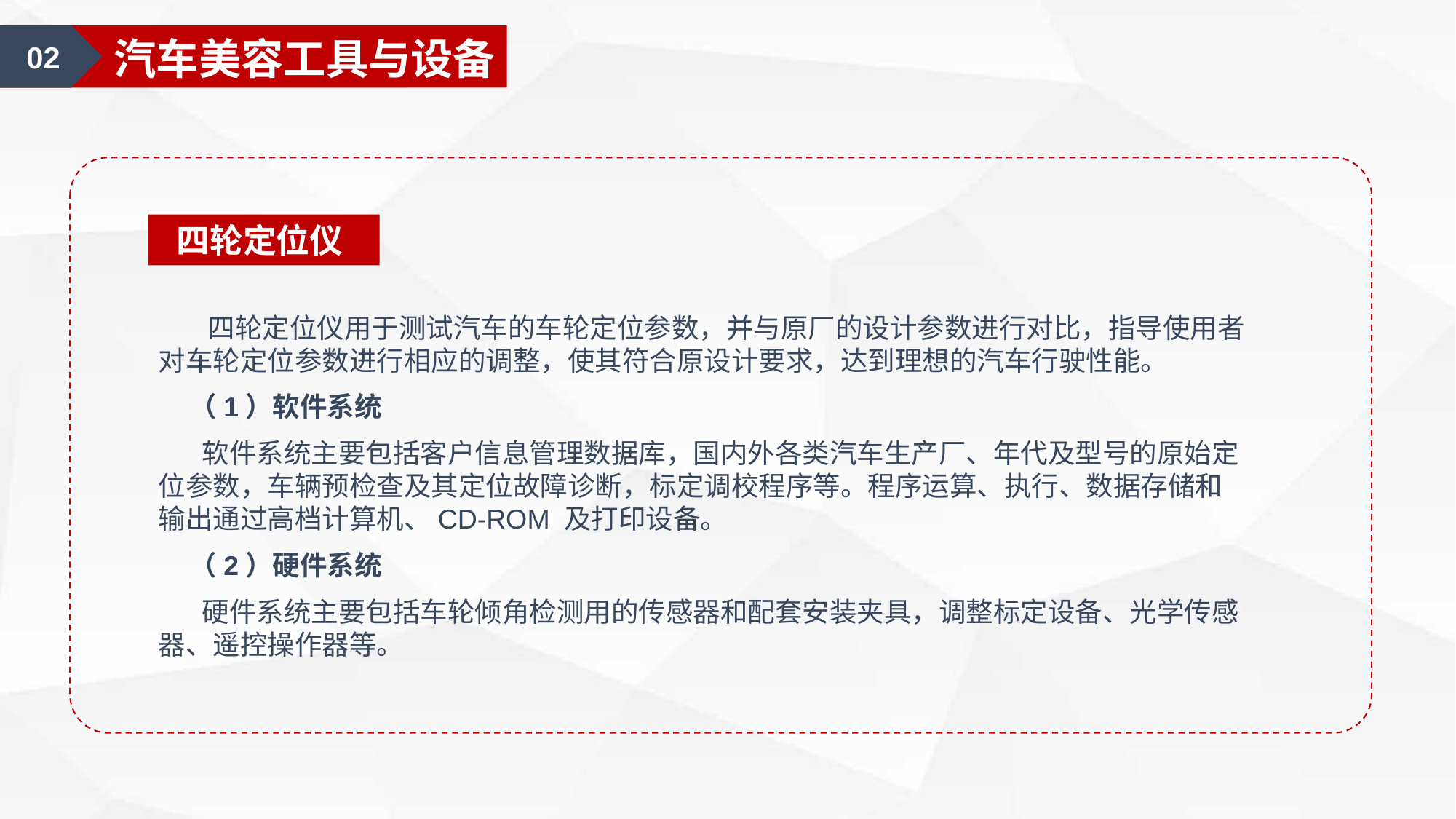

01
汽车美容认知

02
汽车美容工具与设备

四轮定位仪
        四轮定位仪用于测试汽车的车轮定位参数，并与原厂的设计参数进行对比，指导使用者对车轮定位参数进行相应的调整，使其符合原设计要求，达到理想的汽车行驶性能。
    （1）软件系统
      软件系统主要包括客户信息管理数据库，国内外各类汽车生产厂、年代及型号的原始定位参数，车辆预检查及其定位故障诊断，标定调校程序等。程序运算、执行、数据存储和输出通过高档计算机、CD-ROM 及打印设备。
    （2）硬件系统
      硬件系统主要包括车轮倾角检测用的传感器和配套安装夹具，调整标定设备、光学传感器、遥控操作器等。